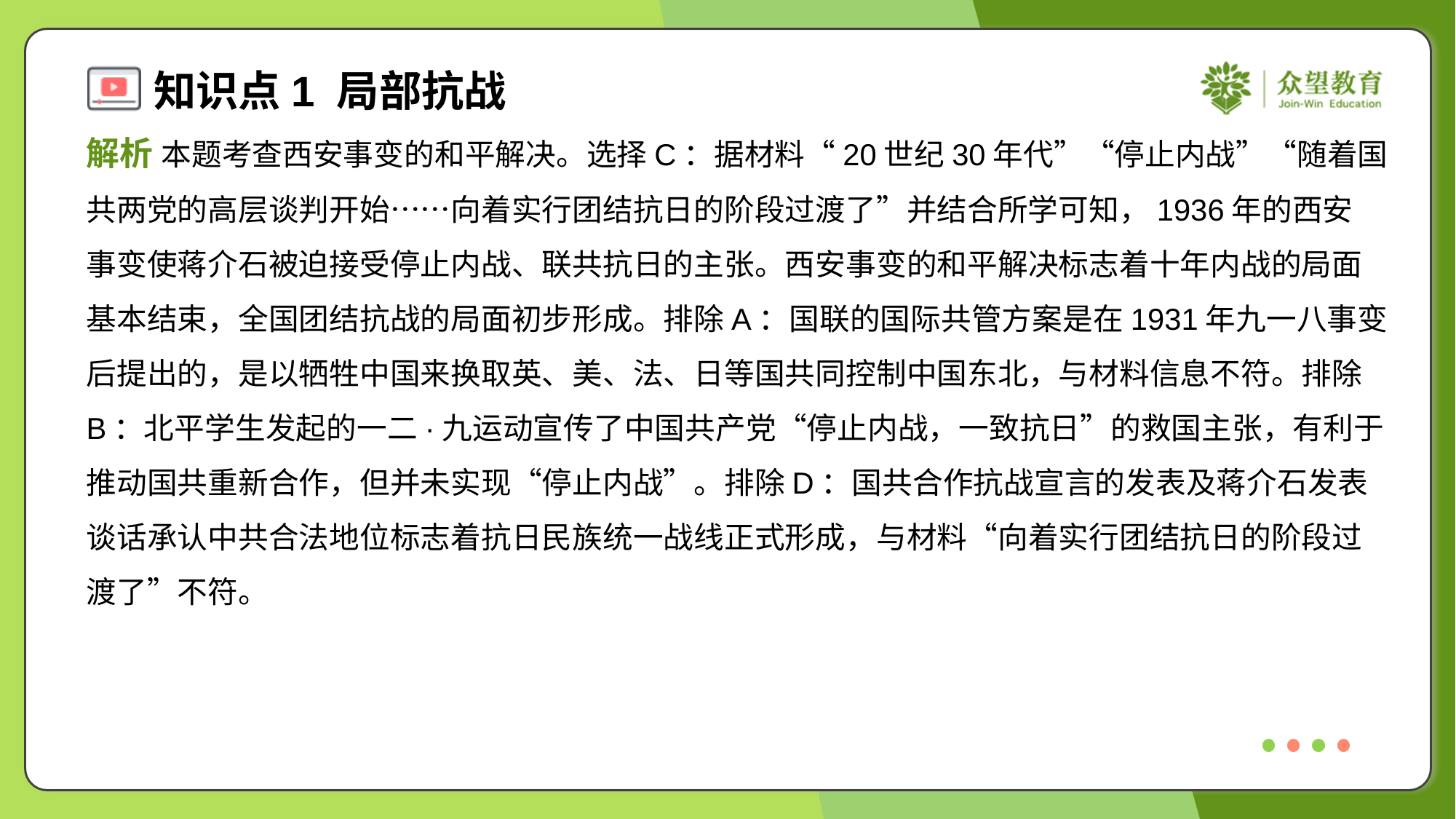

解析 本题考查西安事变的和平解决。选择C：据材料“20世纪30年代”“停止内战”“随着国
共两党的高层谈判开始……向着实行团结抗日的阶段过渡了”并结合所学可知，1936年的西安
事变使蒋介石被迫接受停止内战、联共抗日的主张。西安事变的和平解决标志着十年内战的局面
基本结束，全国团结抗战的局面初步形成。排除A：国联的国际共管方案是在1931年九一八事变
后提出的，是以牺牲中国来换取英、美、法、日等国共同控制中国东北，与材料信息不符。排除
B：北平学生发起的一二·九运动宣传了中国共产党“停止内战，一致抗日”的救国主张，有利于
推动国共重新合作，但并未实现“停止内战”。排除D：国共合作抗战宣言的发表及蒋介石发表
谈话承认中共合法地位标志着抗日民族统一战线正式形成，与材料“向着实行团结抗日的阶段过
渡了”不符。